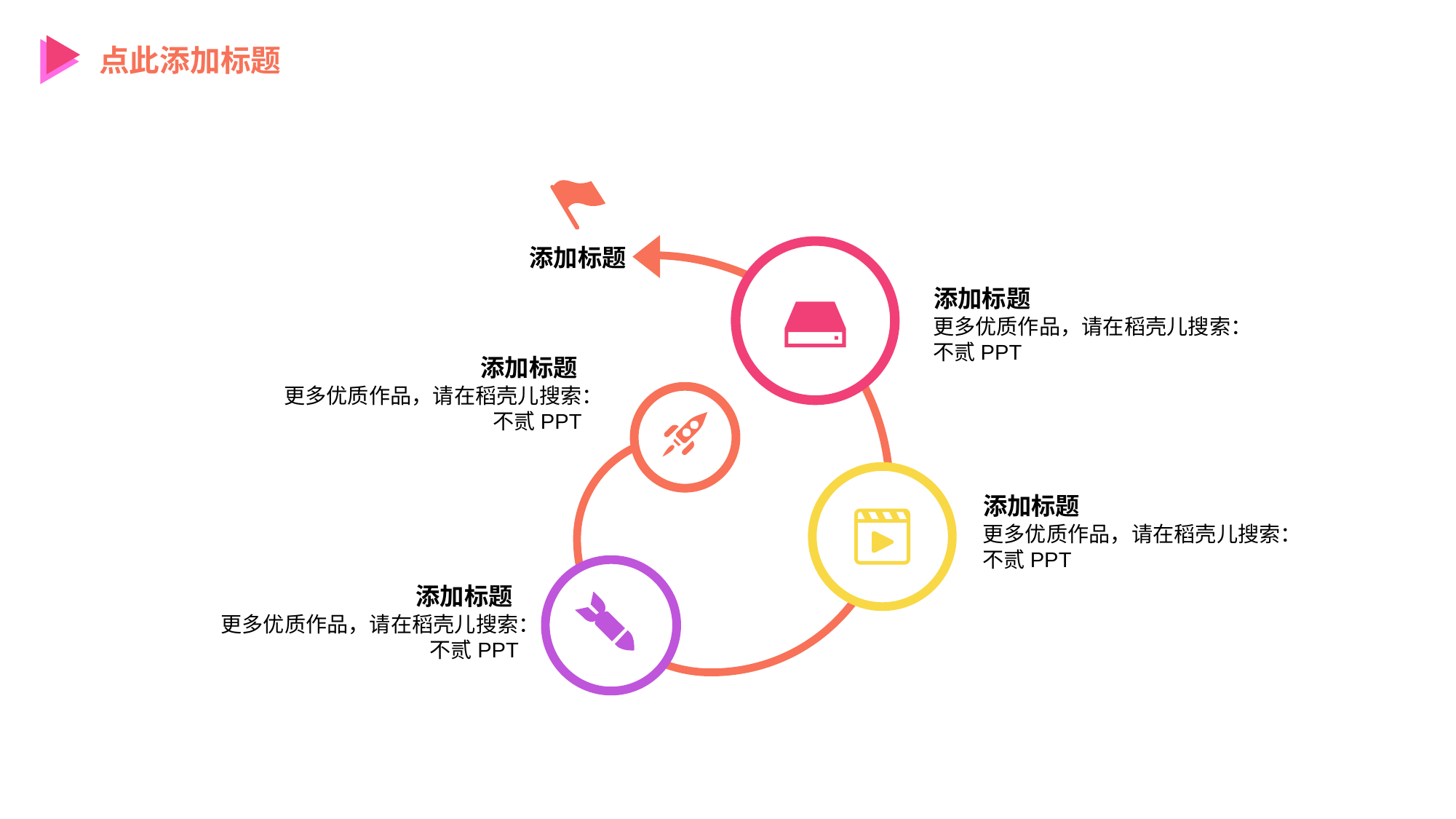

点此添加标题

添加标题
添加标题
更多优质作品，请在稻壳儿搜索：不贰PPT

添加标题
更多优质作品，请在稻壳儿搜索：不贰PPT

添加标题
更多优质作品，请在稻壳儿搜索：不贰PPT

添加标题
更多优质作品，请在稻壳儿搜索：不贰PPT